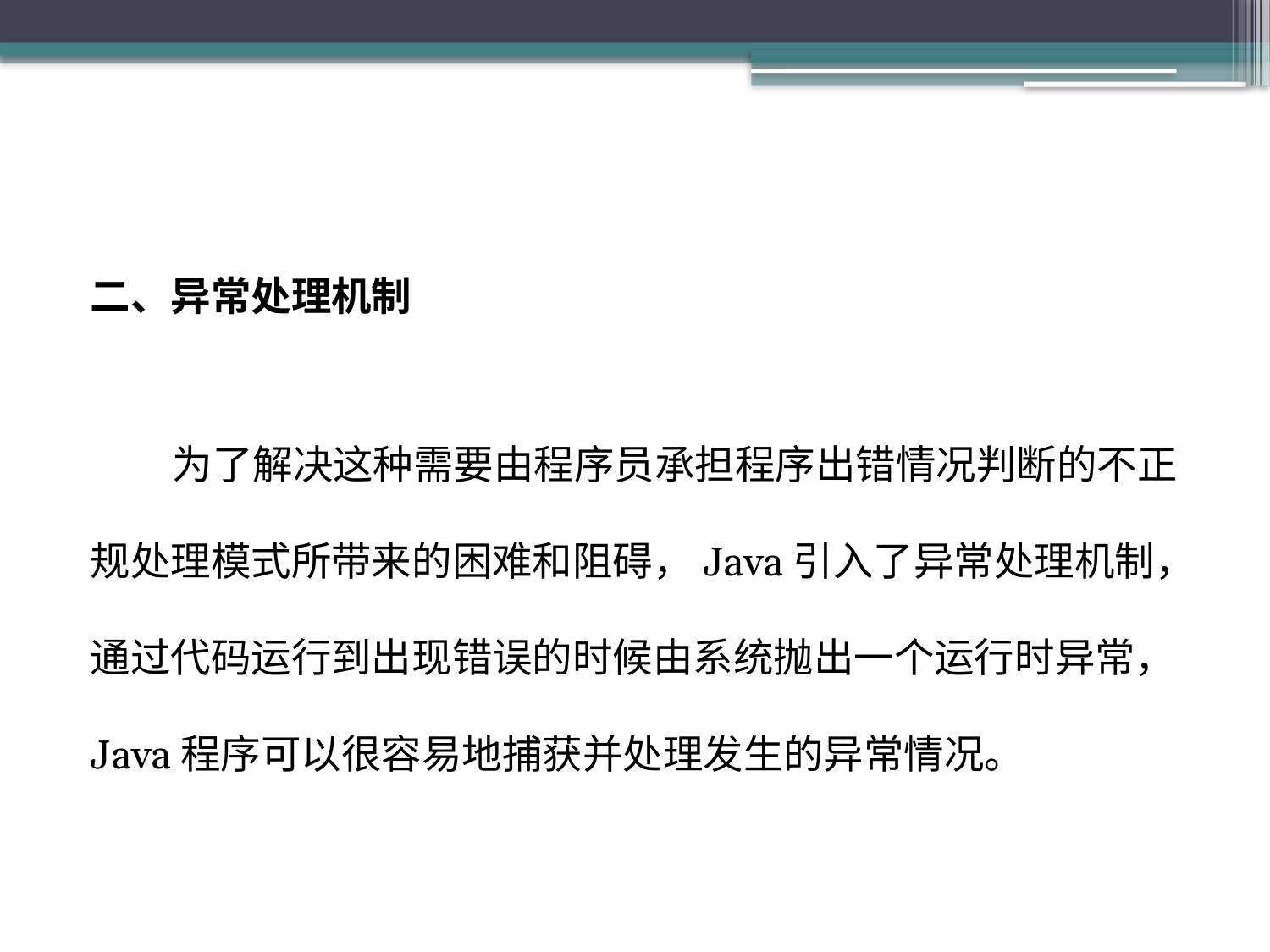

#
二、异常处理机制

        为了解决这种需要由程序员承担程序出错情况判断的不正规处理模式所带来的困难和阻碍，Java引入了异常处理机制，通过代码运行到出现错误的时候由系统抛出一个运行时异常，Java程序可以很容易地捕获并处理发生的异常情况。